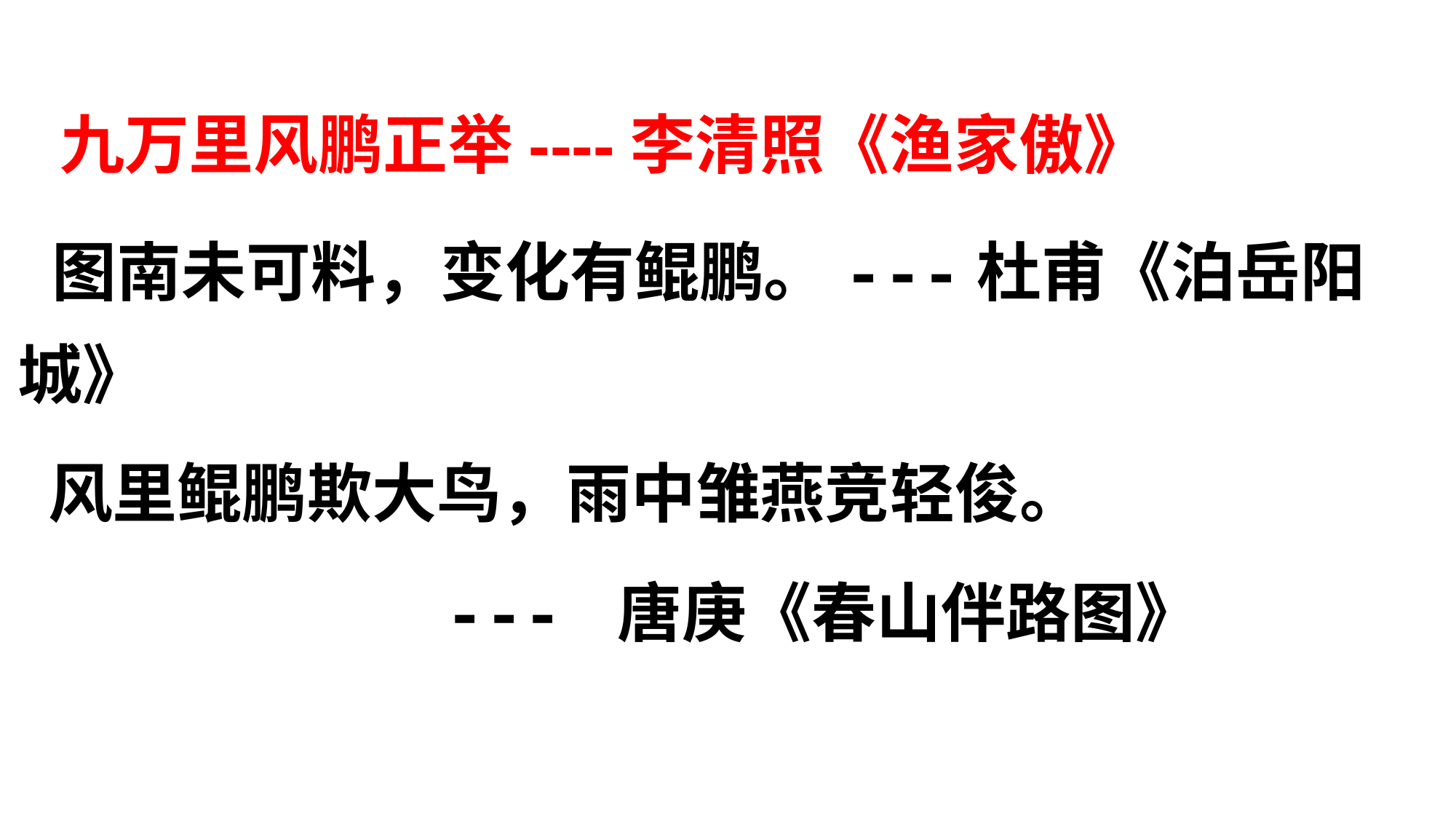

九万里风鹏正举----李清照《渔家傲》
 图南未可料，变化有鲲鹏。---杜甫《泊岳阳城》
 风里鲲鹏欺大鸟，雨中雏燕竞轻俊。
           --- 唐庚《春山伴路图》